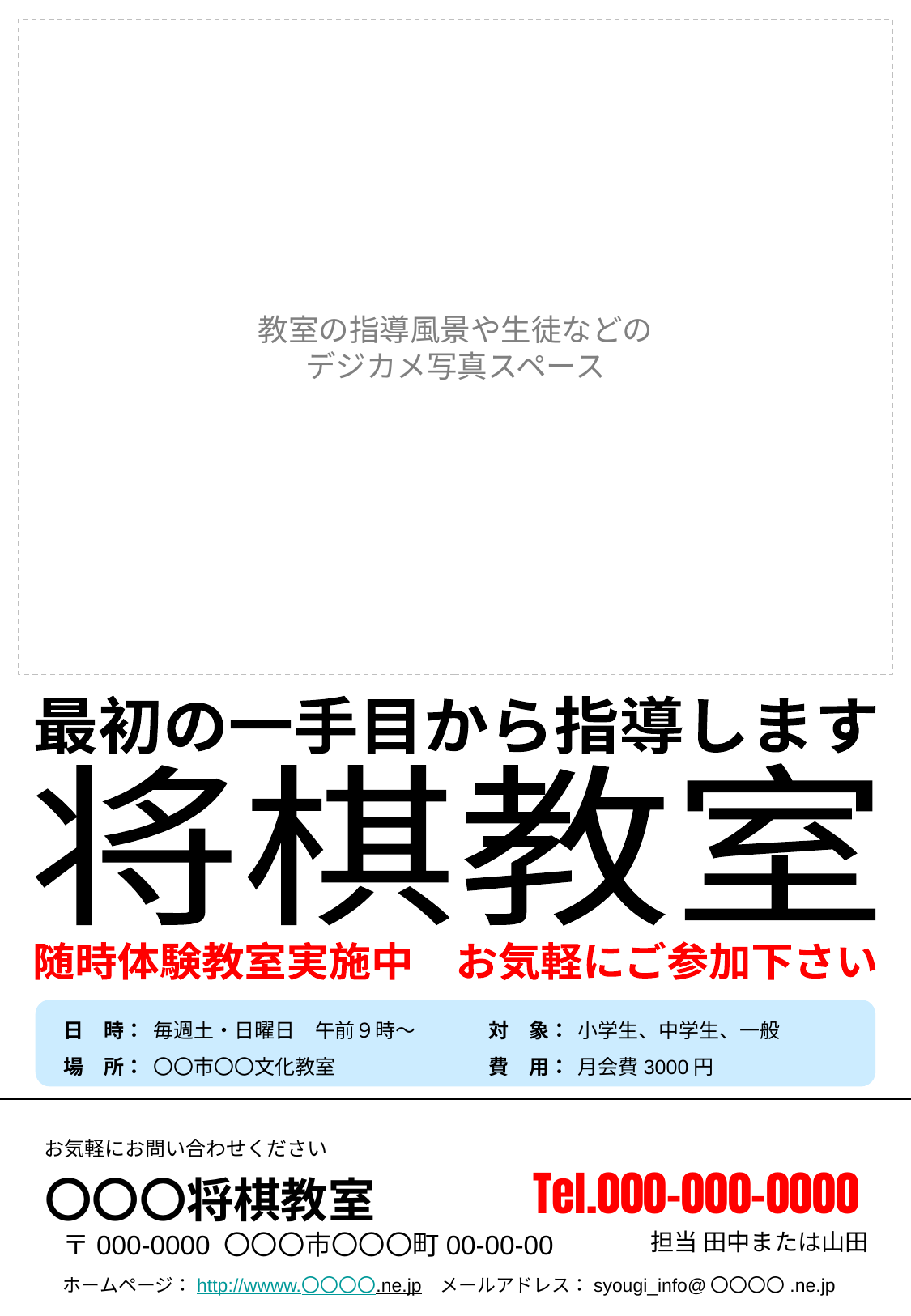

教室の指導風景や生徒などの
デジカメ写真スペース
最初の一手目から指導します
将棋教室
随時体験教室実施中　お気軽にご参加下さい

日　時：
場　所：
毎週土・日曜日　午前９時～
〇〇市〇〇文化教室
対　象：
費　用：
小学生、中学生、一般
月会費3000円
お気軽にお問い合わせください
Tel.000-000-0000
〇〇〇将棋教室
〒000-0000 〇〇〇市〇〇〇町00-00-00
ホームページ：http://wwww.〇〇〇〇.ne.jp　メールアドレス：syougi_info@〇〇〇〇.ne.jp
担当 田中または山田